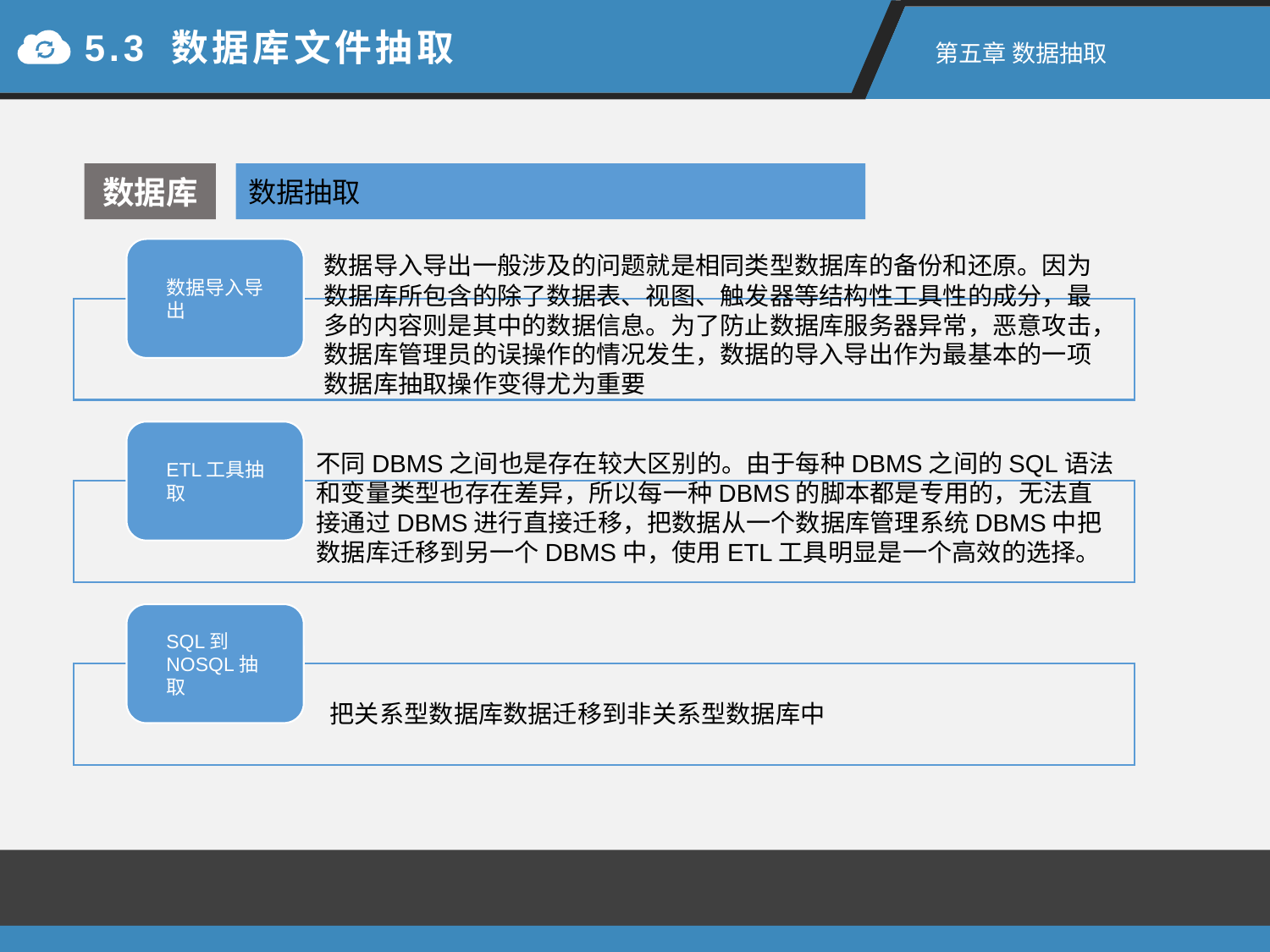

5.3 数据库文件抽取

第五章 数据抽取

数据库

数据抽取

数据导入导出
ETL工具抽取
SQL到NOSQL抽取
数据导入导出一般涉及的问题就是相同类型数据库的备份和还原。因为数据库所包含的除了数据表、视图、触发器等结构性工具性的成分，最多的内容则是其中的数据信息。为了防止数据库服务器异常，恶意攻击，数据库管理员的误操作的情况发生，数据的导入导出作为最基本的一项数据库抽取操作变得尤为重要
不同DBMS之间也是存在较大区别的。由于每种DBMS之间的SQL语法和变量类型也存在差异，所以每一种DBMS的脚本都是专用的，无法直接通过DBMS进行直接迁移，把数据从一个数据库管理系统DBMS中把数据库迁移到另一个DBMS中，使用ETL工具明显是一个高效的选择。
把关系型数据库数据迁移到非关系型数据库中